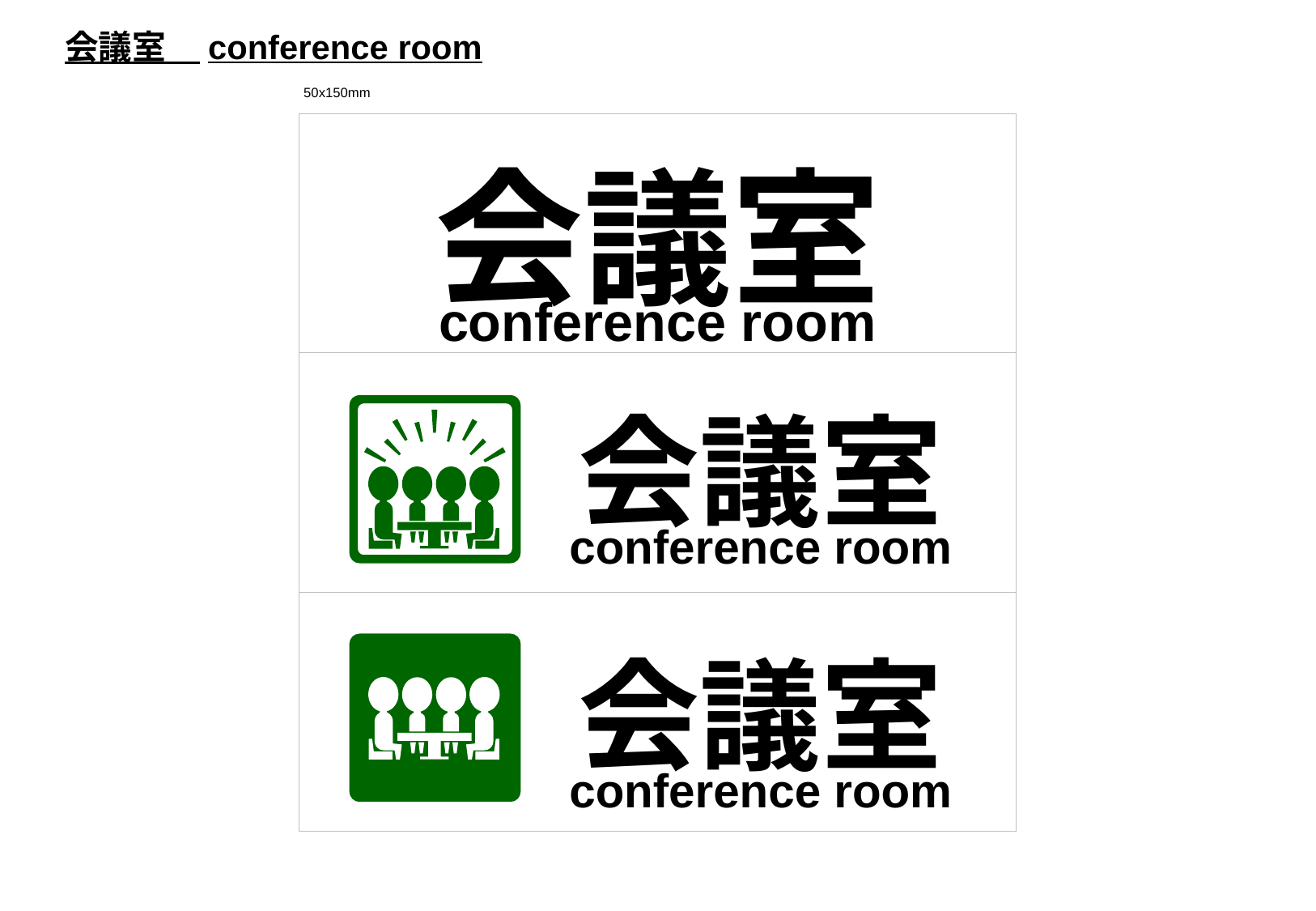

会議室　conference room
50x150mm

会議室
conference room

会議室

conference room

会議室
conference room